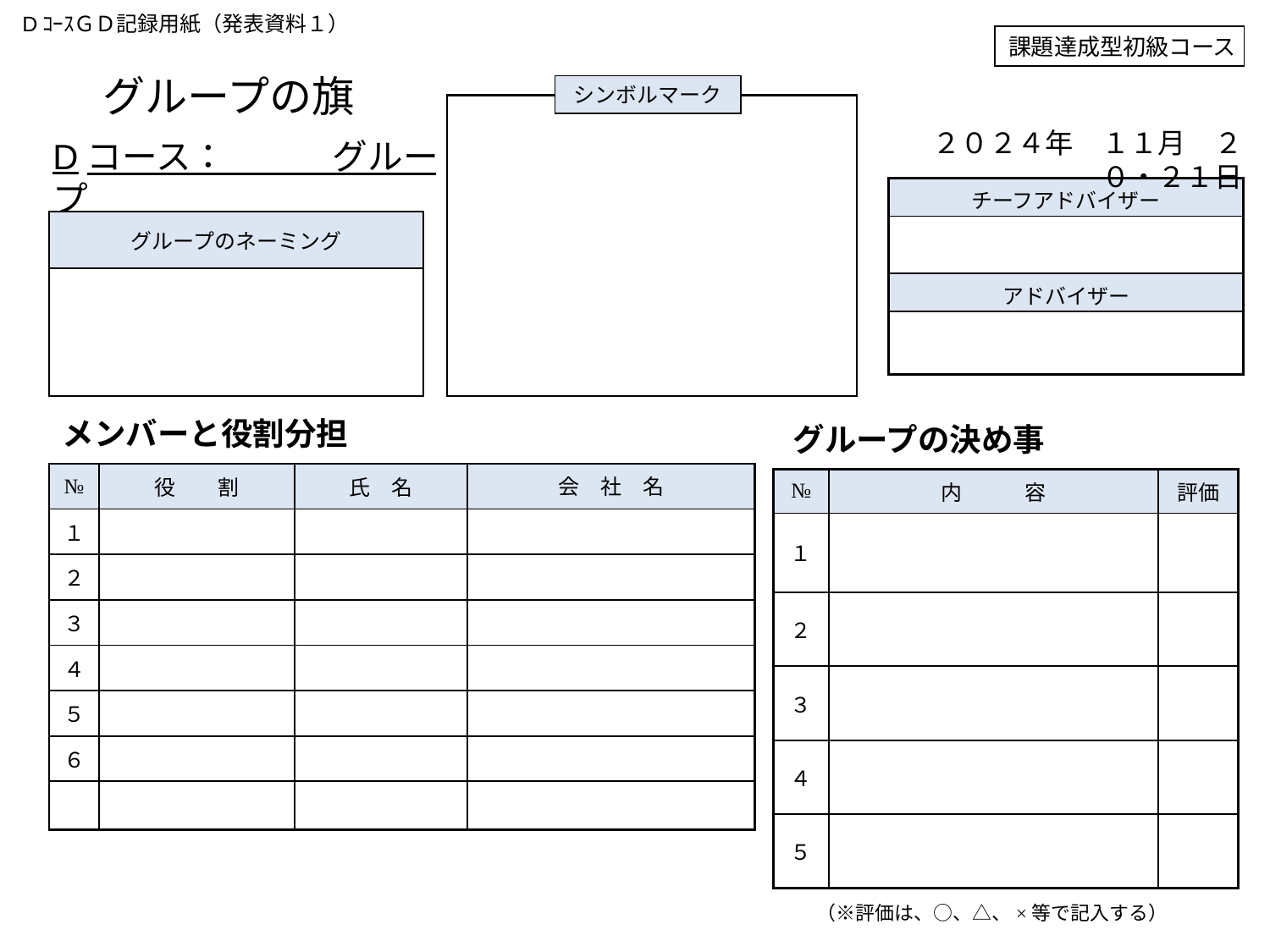

DｺｰｽＧＤ記録用紙（発表資料１）
課題達成型初級コース
# グループの旗
シンボルマーク

２０２４年　１１月　２０・２１日
Dコース：　　　グループ
| チーフアドバイザー |
| --- |
|  |
| アドバイザー |
|  |
| グループのネーミング |
| --- |
|  |
メンバーと役割分担
グループの決め事
| № | 役　　割 | 氏　名 | 会　社　名 |
| --- | --- | --- | --- |
| １ |  |  |  |
| ２ |  |  |  |
| ３ |  |  |  |
| ４ |  |  |  |
| ５ |  |  |  |
| ６ |  |  |  |
|  |  |  |  |
| № | 内　　　容 | 評価 |
| --- | --- | --- |
| １ |  |  |
| ２ |  |  |
| ３ |  |  |
| ４ |  |  |
| ５ |  |  |
（※評価は、○、△、×等で記入する）